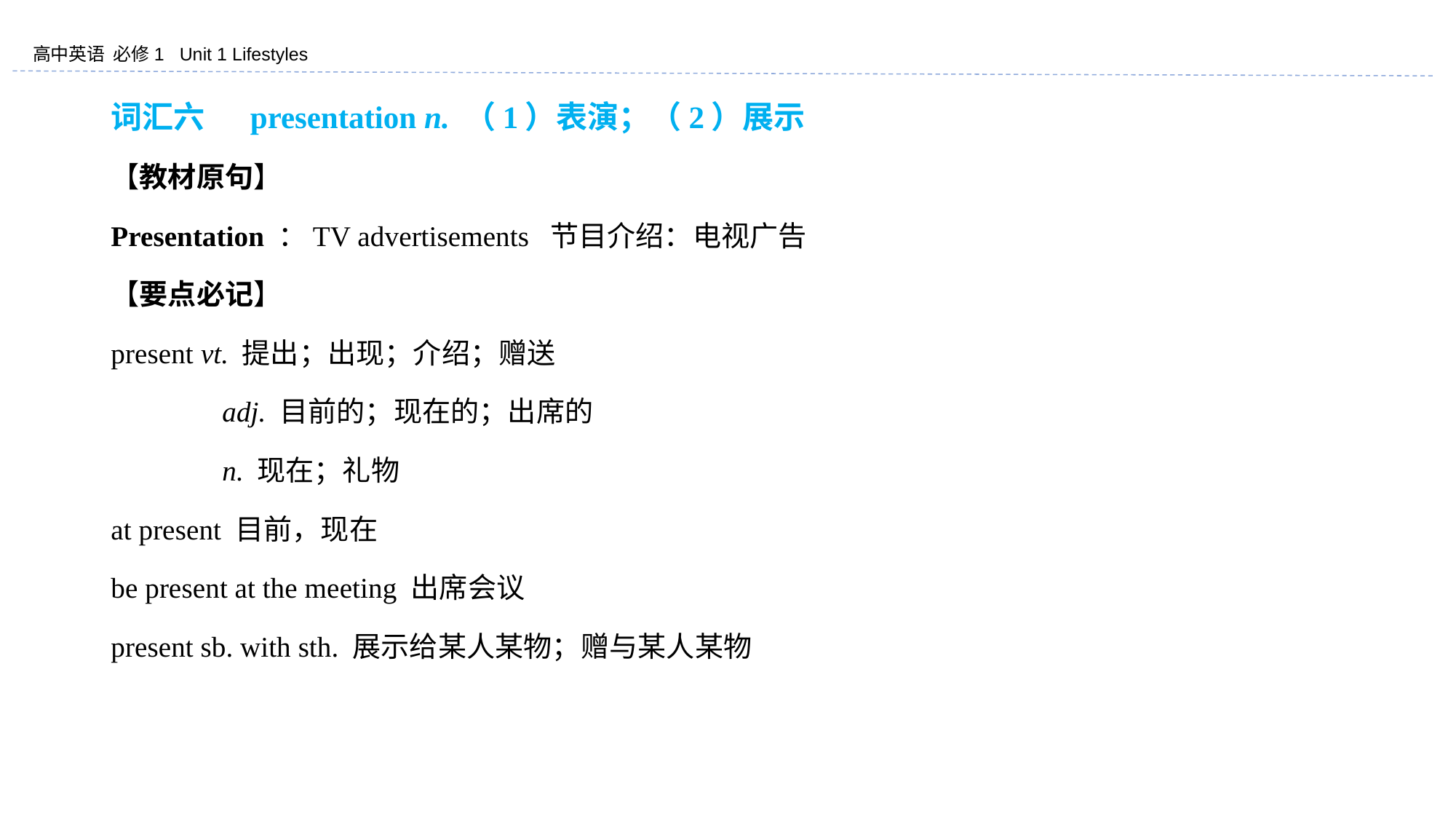

词汇六 　presentation n. （1）表演；（2）展示
【教材原句】
Presentation ：TV advertisements  节目介绍：电视广告
【要点必记】
present vt. 提出；出现；介绍；赠送
 　　　 adj. 目前的；现在的；出席的
 　　　 n. 现在；礼物
at present 目前，现在
be present at the meeting 出席会议
present sb. with sth. 展示给某人某物；赠与某人某物